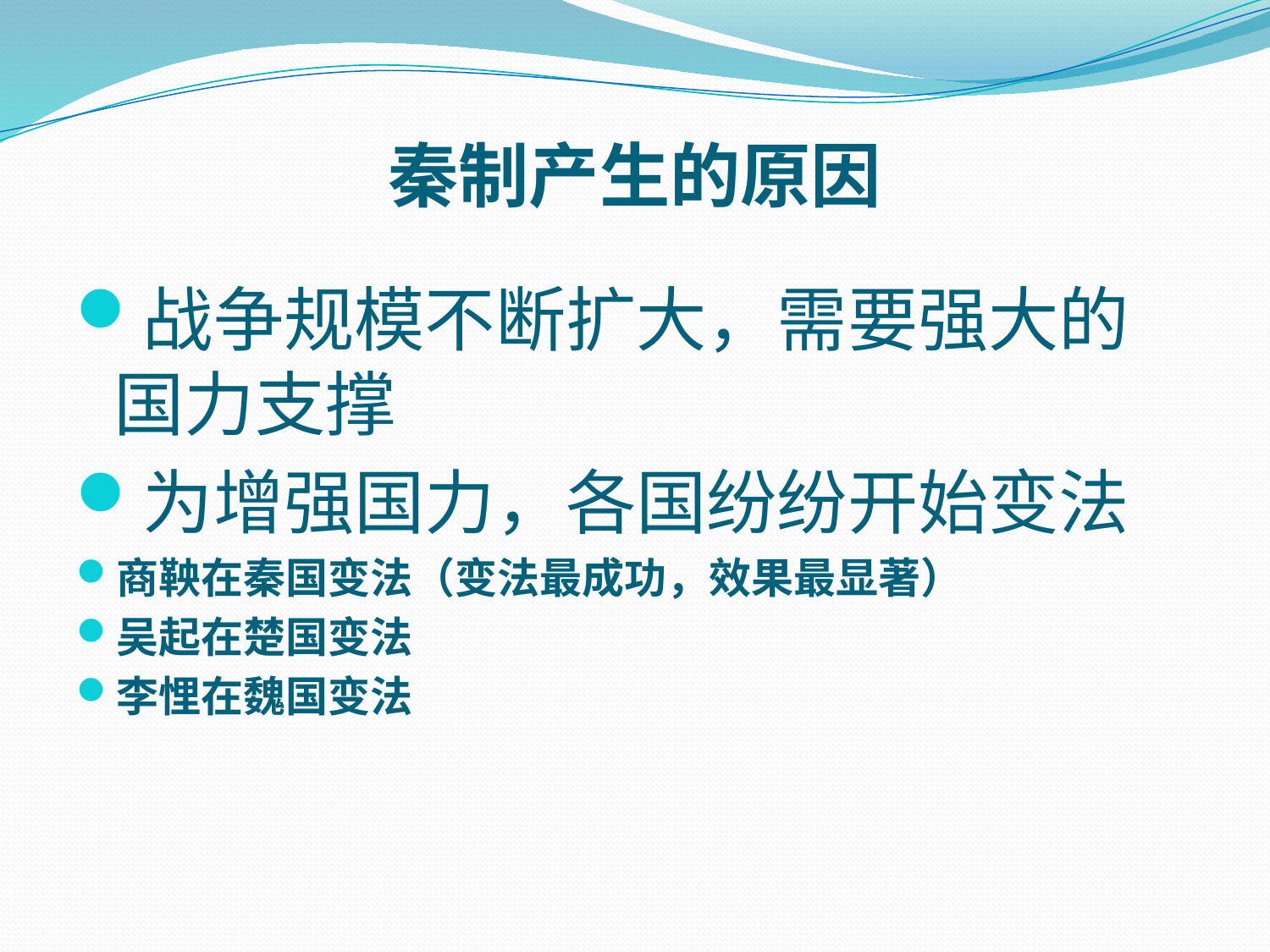

# 秦制产生的原因
战争规模不断扩大，需要强大的国力支撑
为增强国力，各国纷纷开始变法
商鞅在秦国变法（变法最成功，效果最显著）
吴起在楚国变法
李悝在魏国变法